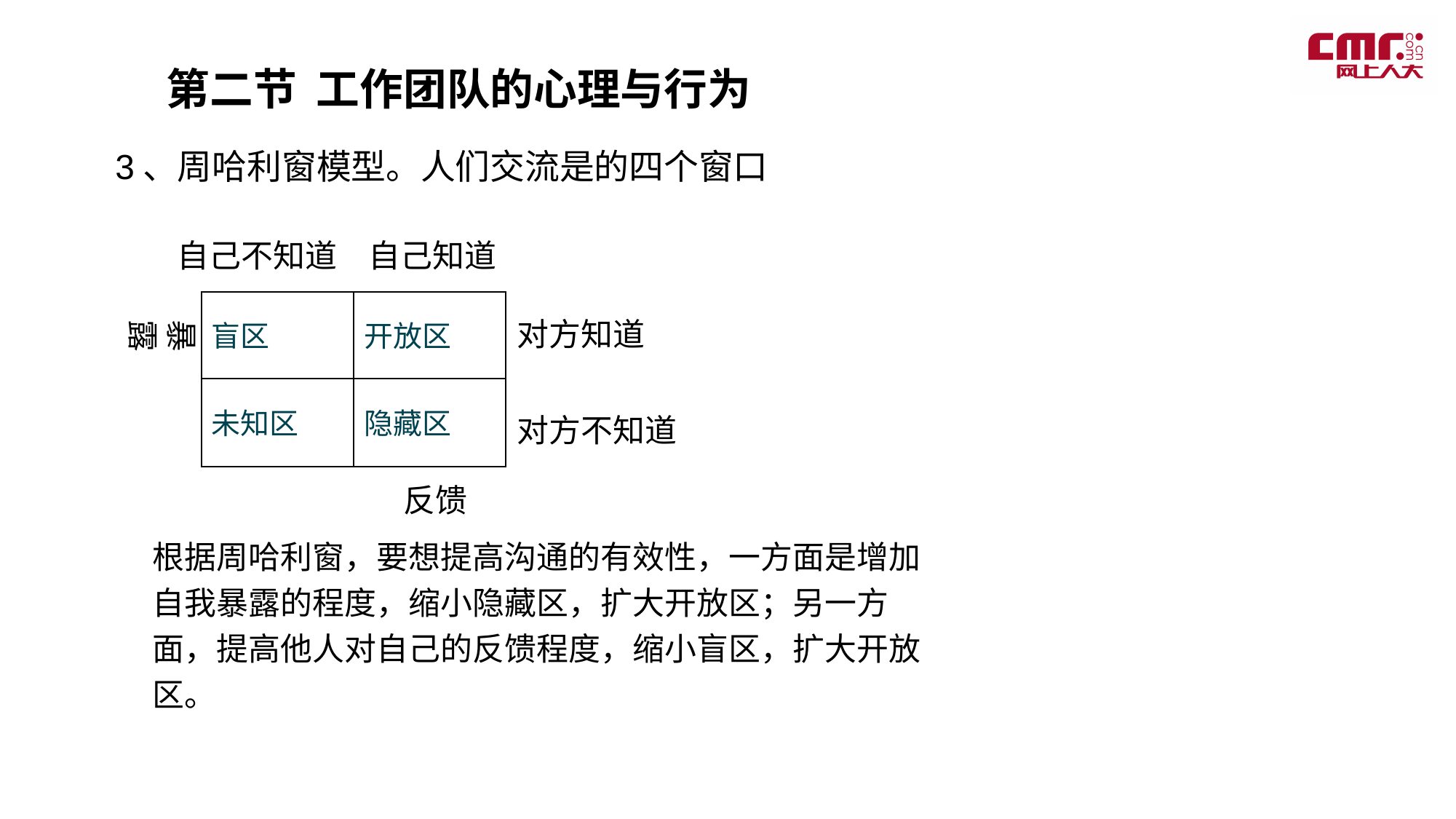

第二节  工作团队的心理与行为
3、周哈利窗模型。人们交流是的四个窗口

自己不知道
自己知道
| 盲区 | 开放区 |
| --- | --- |
| 未知区 | 隐藏区 |
对方知道
暴露
对方不知道
反馈
根据周哈利窗，要想提高沟通的有效性，一方面是增加自我暴露的程度，缩小隐藏区，扩大开放区；另一方面，提高他人对自己的反馈程度，缩小盲区，扩大开放区。